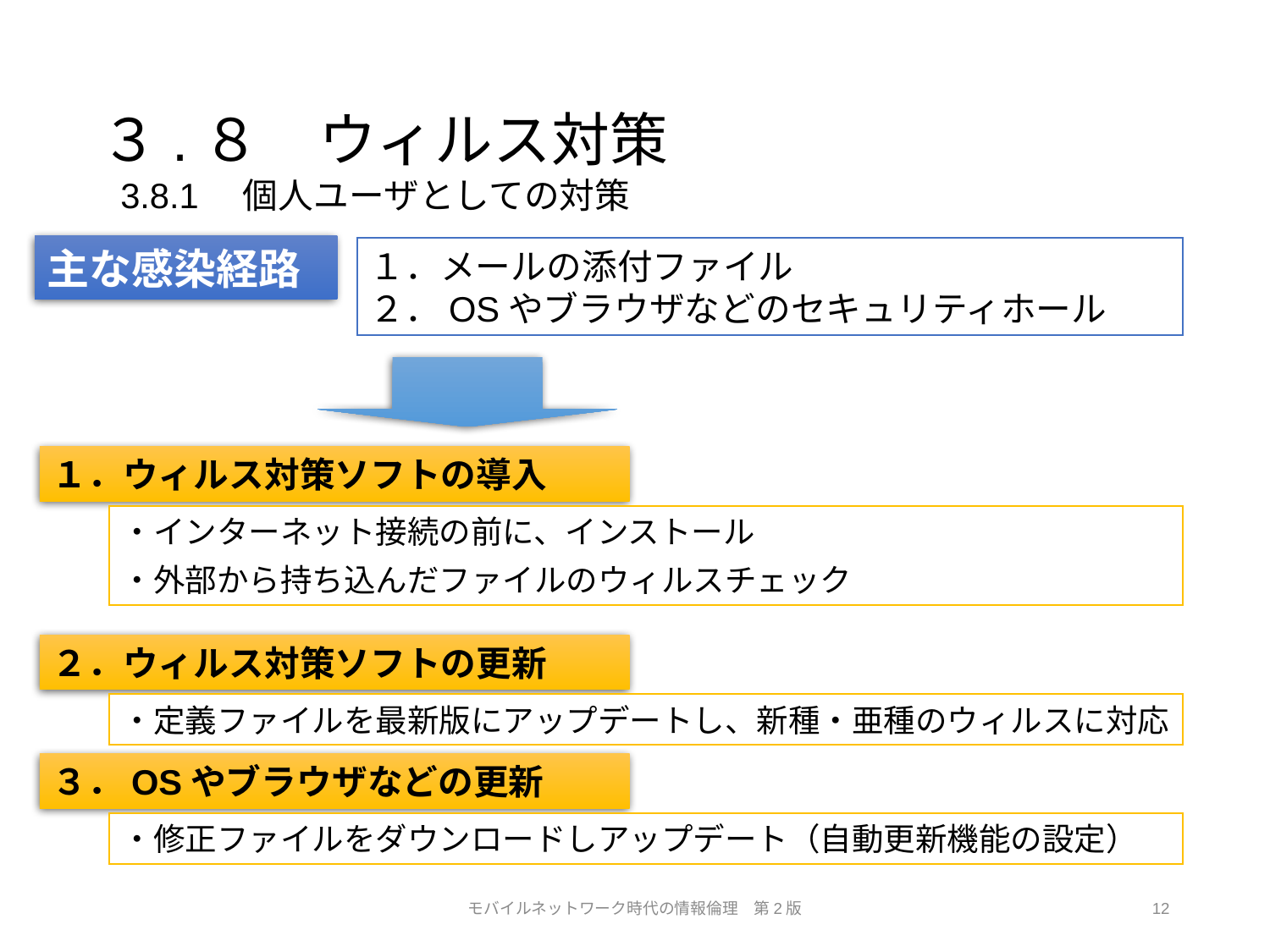

# ３.８　ウィルス対策
3.8.1　個人ユーザとしての対策
主な感染経路
１．メールの添付ファイル
２．OSやブラウザなどのセキュリティホール

１．ウィルス対策ソフトの導入
・インターネット接続の前に、インストール
・外部から持ち込んだファイルのウィルスチェック
２．ウィルス対策ソフトの更新
・定義ファイルを最新版にアップデートし、新種・亜種のウィルスに対応
３．OSやブラウザなどの更新
・修正ファイルをダウンロードしアップデート（自動更新機能の設定）
モバイルネットワーク時代の情報倫理　第2版
12